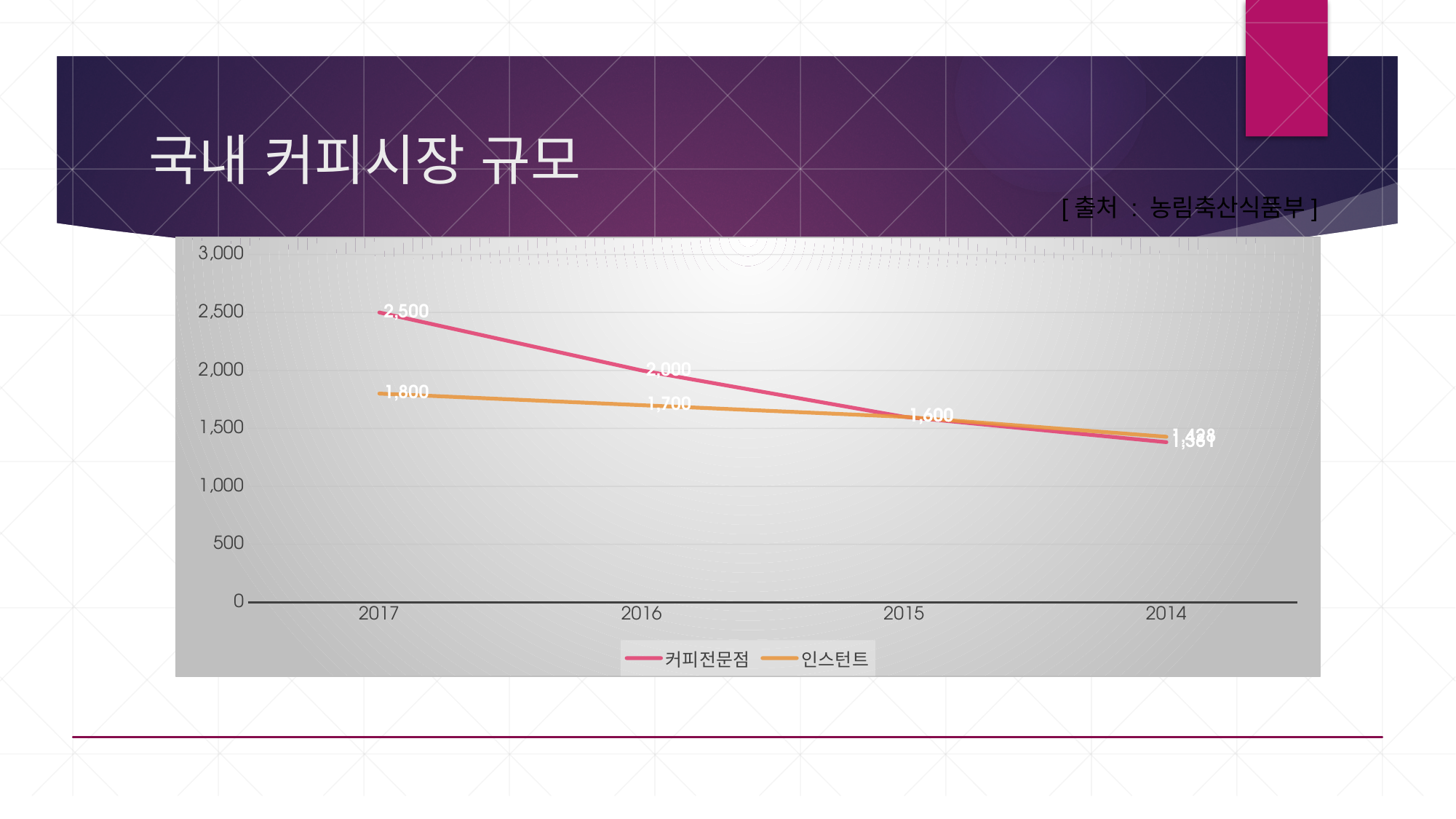

# 국내 커피시장 규모
[출처 : 농림축산식품부]

### Chart

| Category | 커피전문점 | 인스턴트 |
|---|---|---|
| 2017 | 2500.0 | 1800.0 |
| 2016 | 2000.0 | 1700.0 |
| 2015 | 1600.0 | 1600.0 |
| 2014 | 1381.0 | 1428.0 |